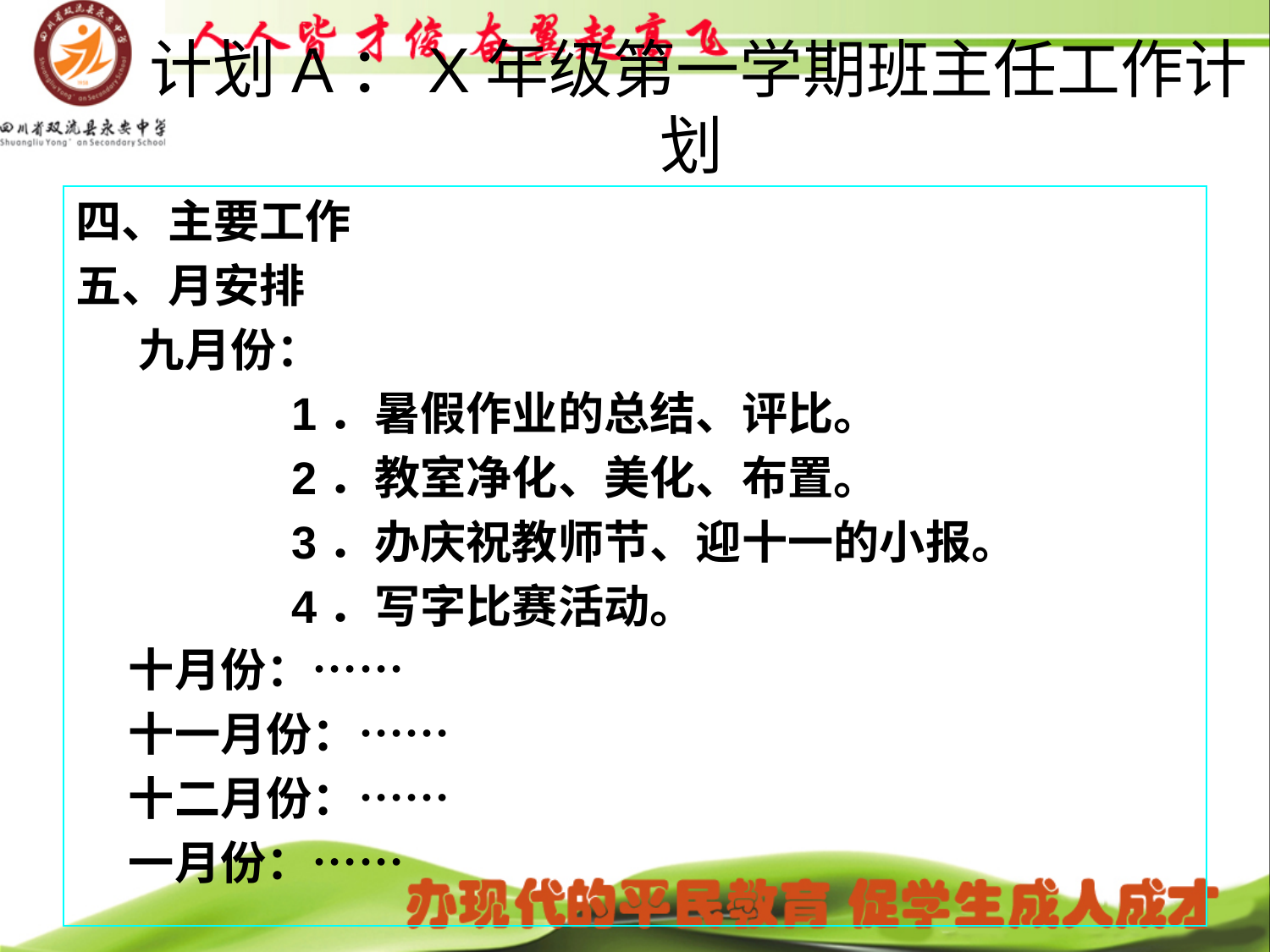

# 计划A：X年级第一学期班主任工作计划
四、主要工作
五、月安排
     九月份：
                 1．暑假作业的总结、评比。
                 2．教室净化、美化、布置。
                 3．办庆祝教师节、迎十一的小报。
                 4．写字比赛活动。
    十月份：……
    十一月份：……
    十二月份：……
    一月份：……